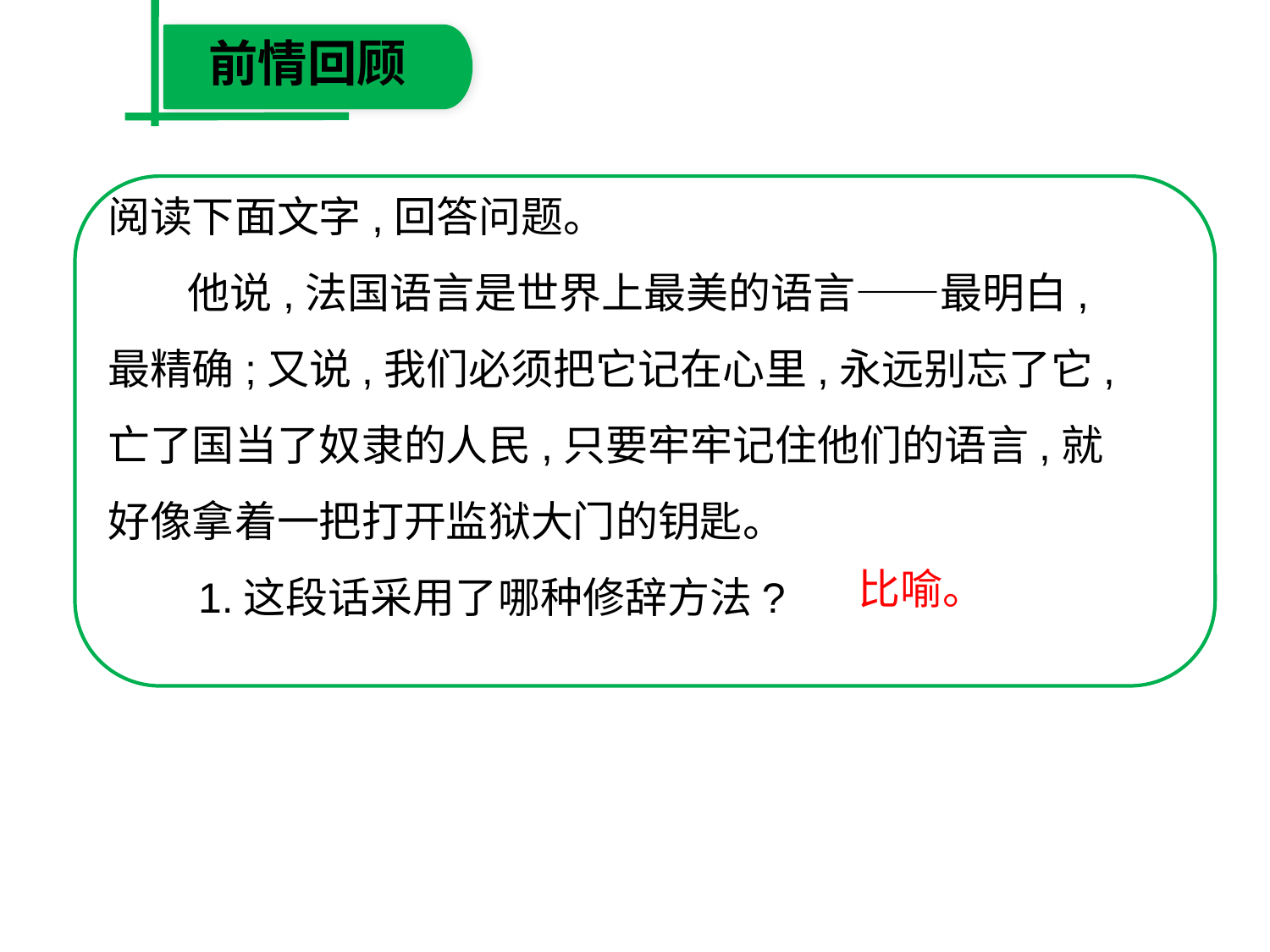

前情回顾
阅读下面文字,回答问题。
　    他说,法国语言是世界上最美的语言——最明白,最精确;又说,我们必须把它记在心里,永远别忘了它,亡了国当了奴隶的人民,只要牢牢记住他们的语言,就好像拿着一把打开监狱大门的钥匙。
　    1.这段话采用了哪种修辞方法?

比喻。